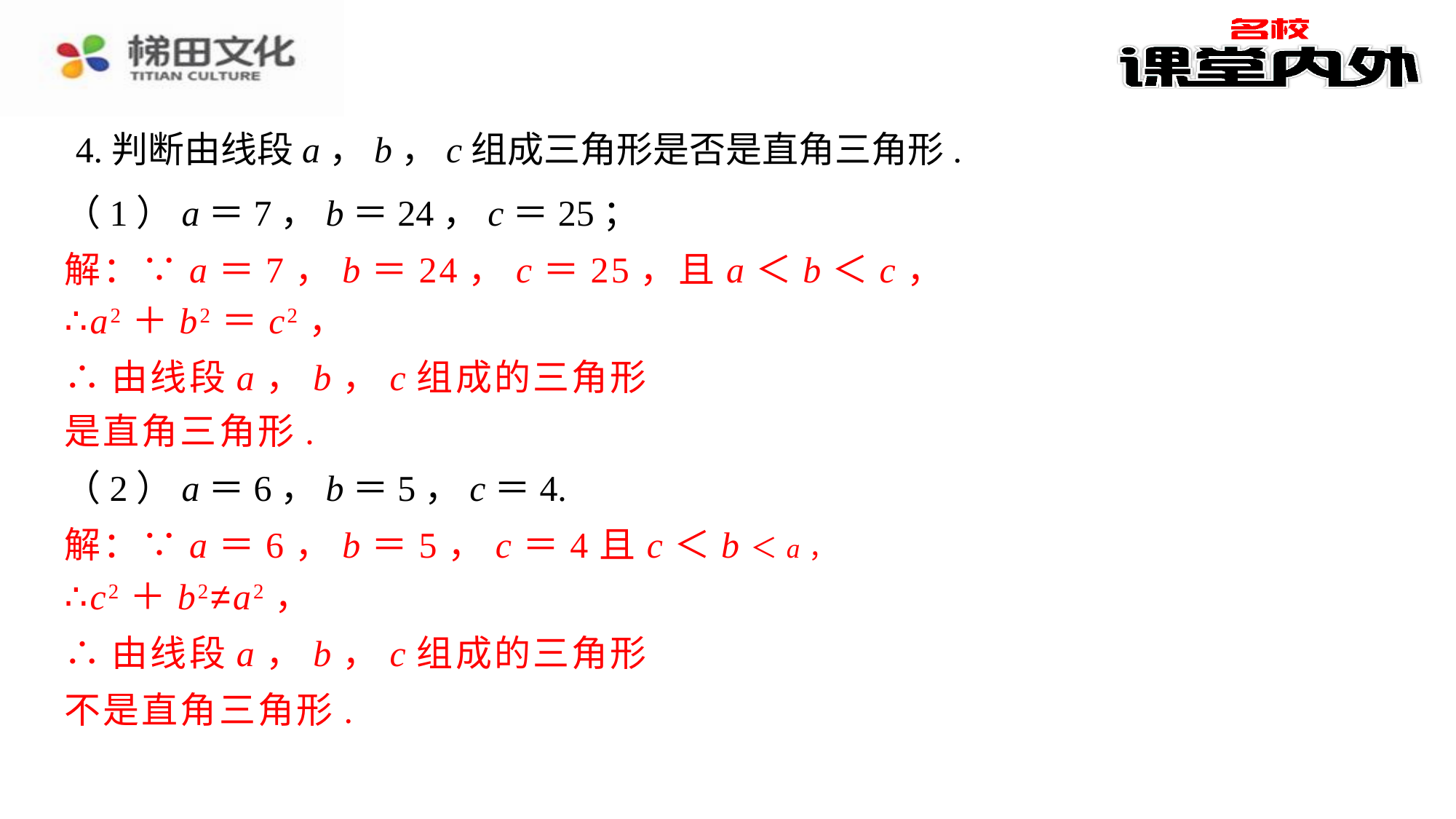

4.判断由线段a，b，c组成三角形是否是直角三角形.
（1）a＝7，b＝24，c＝25；		角三角形.⁠
解：∵a＝7，b＝24，c＝25，且a＜b＜c，
∴a2＋b2＝c2，
∴由线段a，b，c组成的三角形
是直角三角形.
（2）a＝6，b＝5，c＝4.
是直角三角形.⁠
解：∵a＝6，b＝5，c＝4且c＜b＜a，

∴c2＋b2≠a2，
∴由线段a，b，c组成的三角形
不是直角三角形.